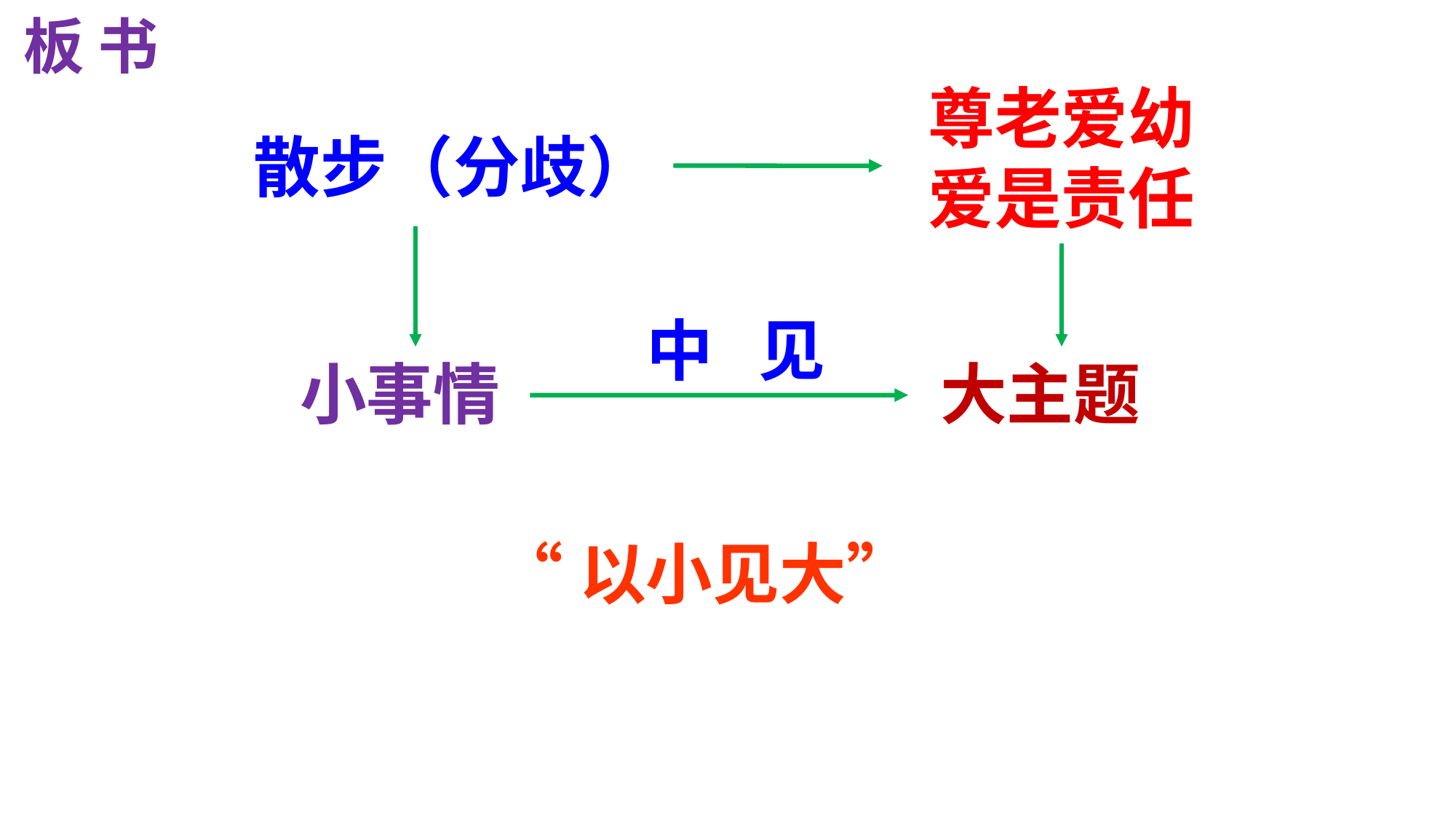

板 书
尊老爱幼
爱是责任
散步（分歧）

中   见
小事情
大主题

“以小见大”